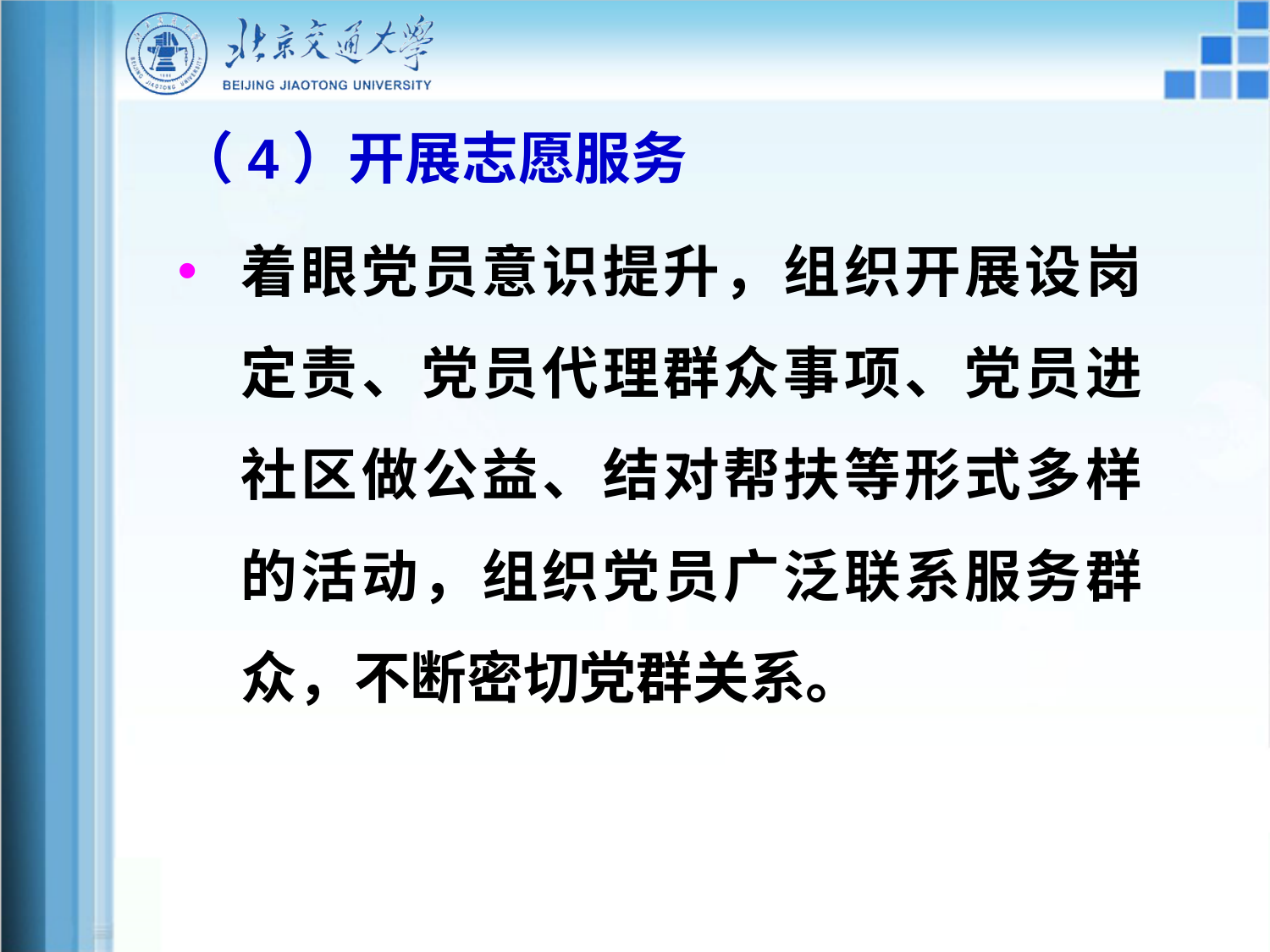

（4）开展志愿服务
着眼党员意识提升，组织开展设岗定责、党员代理群众事项、党员进社区做公益、结对帮扶等形式多样的活动，组织党员广泛联系服务群众，不断密切党群关系。